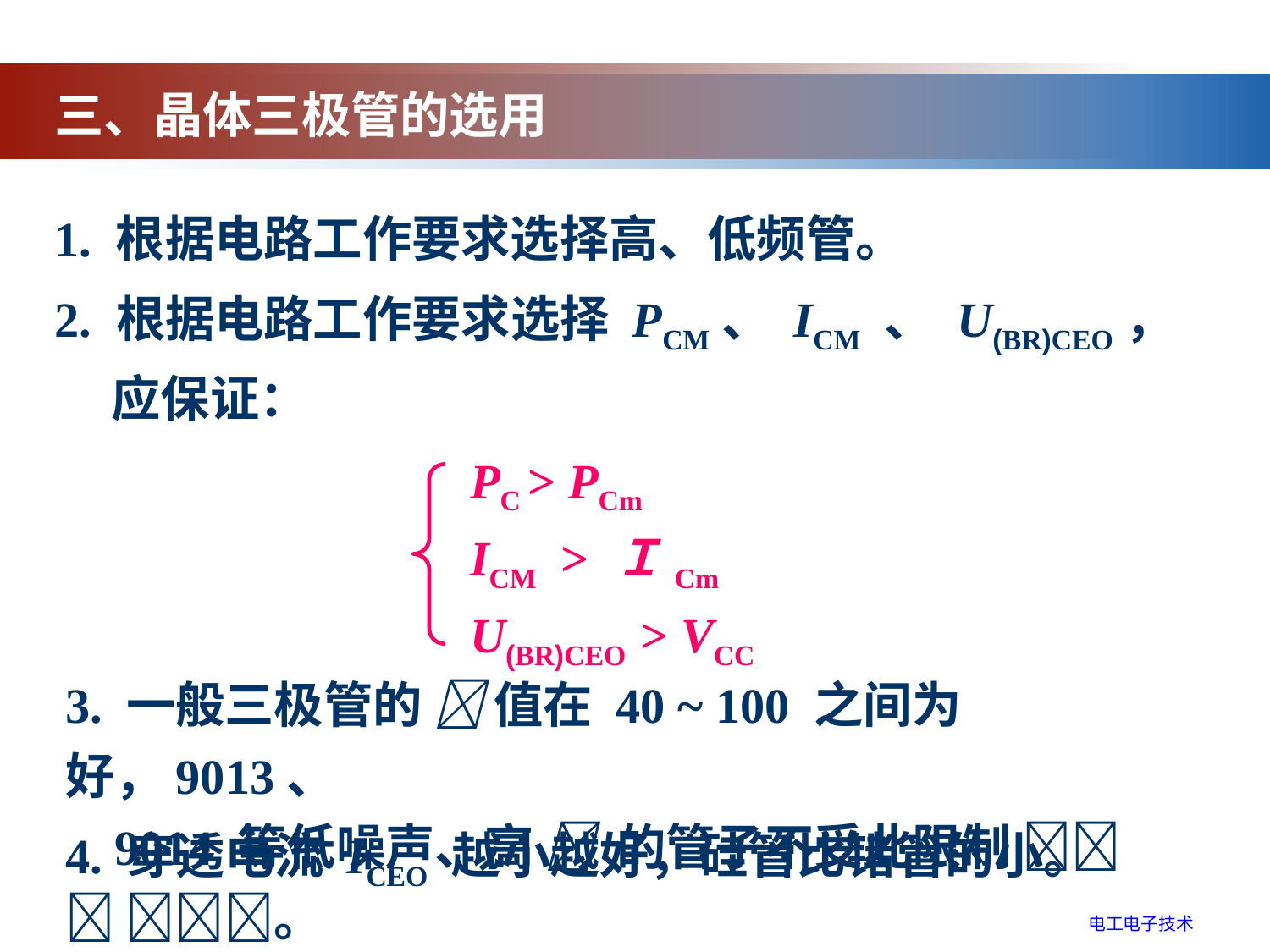

三、晶体三极管的选用
1. 根据电路工作要求选择高、低频管。
2. 根据电路工作要求选择 PCM、 ICM 、 U(BR)CEO，
    应保证：
 PC > PCm
 ICM  > ＩCm
 U(BR)CEO  > VCC

3. 一般三极管的 β 值在 40 ~ 100 之间为好，9013、
    9014 等低噪声、高 β  的管子不受此限制 ⋅⋅⋅ ⋅⋅⋅。
4. 穿透电流 ICEO 越小越好，硅管比锗管的小。
电工电子技术